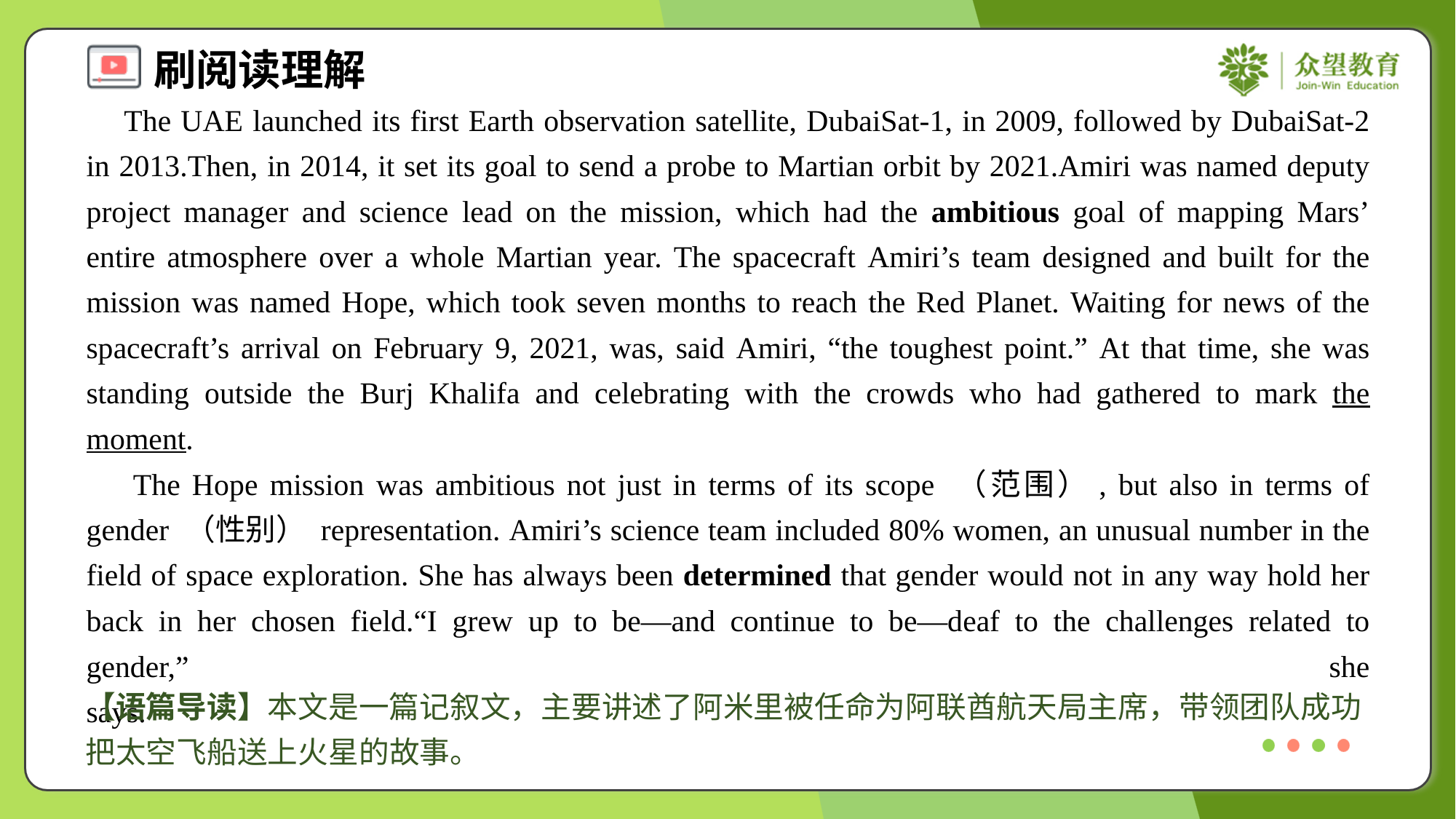

The UAE launched its first Earth observation satellite, DubaiSat-1, in 2009, followed by DubaiSat-2 in 2013.Then, in 2014, it set its goal to send a probe to Martian orbit by 2021.Amiri was named deputy project manager and science lead on the mission, which had the ambitious goal of mapping Mars’ entire atmosphere over a whole Martian year. The spacecraft Amiri’s team designed and built for the mission was named Hope, which took seven months to reach the Red Planet. Waiting for news of the spacecraft’s arrival on February 9, 2021, was, said Amiri, “the toughest point.” At that time, she was standing outside the Burj Khalifa and celebrating with the crowds who had gathered to mark the moment.
    The Hope mission was ambitious not just in terms of its scope （范围）, but also in terms of gender （性别） representation. Amiri’s science team included 80% women, an unusual number in the field of space exploration. She has always been determined that gender would not in any way hold her back in her chosen field.“I grew up to be—and continue to be—deaf to the challenges related to gender,” she says.#1.3
【语篇导读】本文是一篇记叙文，主要讲述了阿米里被任命为阿联酋航天局主席，带领团队成功把太空飞船送上火星的故事。